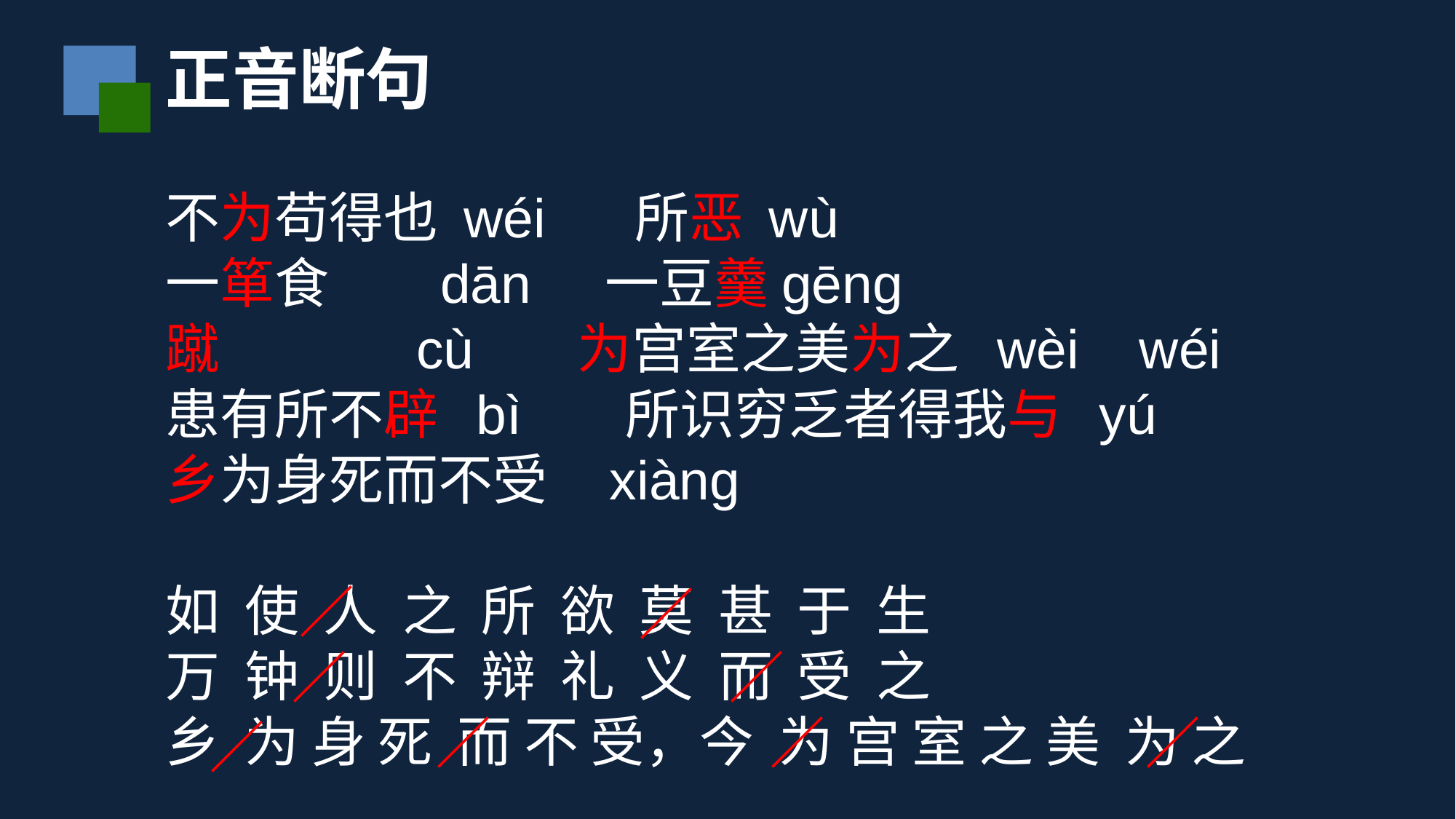

正音断句

不为苟得也 wéi     所恶 wù
一箪食        dān    一豆羹gēng
蹴               cù      为宫室之美为之  wèi    wéi
患有所不辟  bì      所识穷乏者得我与  yú
乡为身死而不受    xiàng

如  使  人  之  所  欲  莫  甚  于  生
万  钟  则  不  辩  礼  义  而  受  之
乡  为 身 死  而 不 受，今  为 宫 室 之 美  为 之

／
／
／
／
／
／
／
／